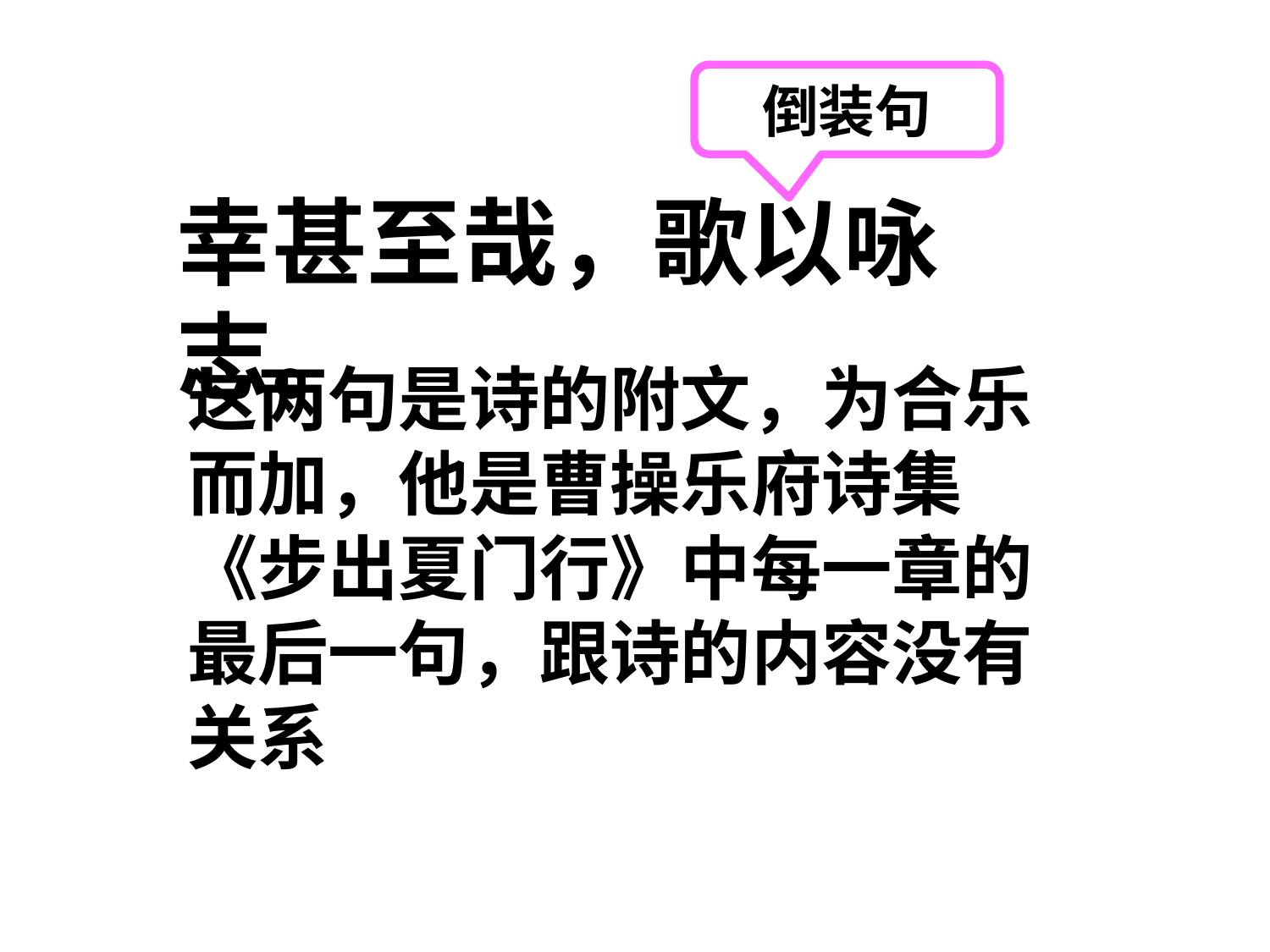

倒装句
幸甚至哉，歌以咏志。
这两句是诗的附文，为合乐而加，他是曹操乐府诗集《步出夏门行》中每一章的最后一句，跟诗的内容没有关系